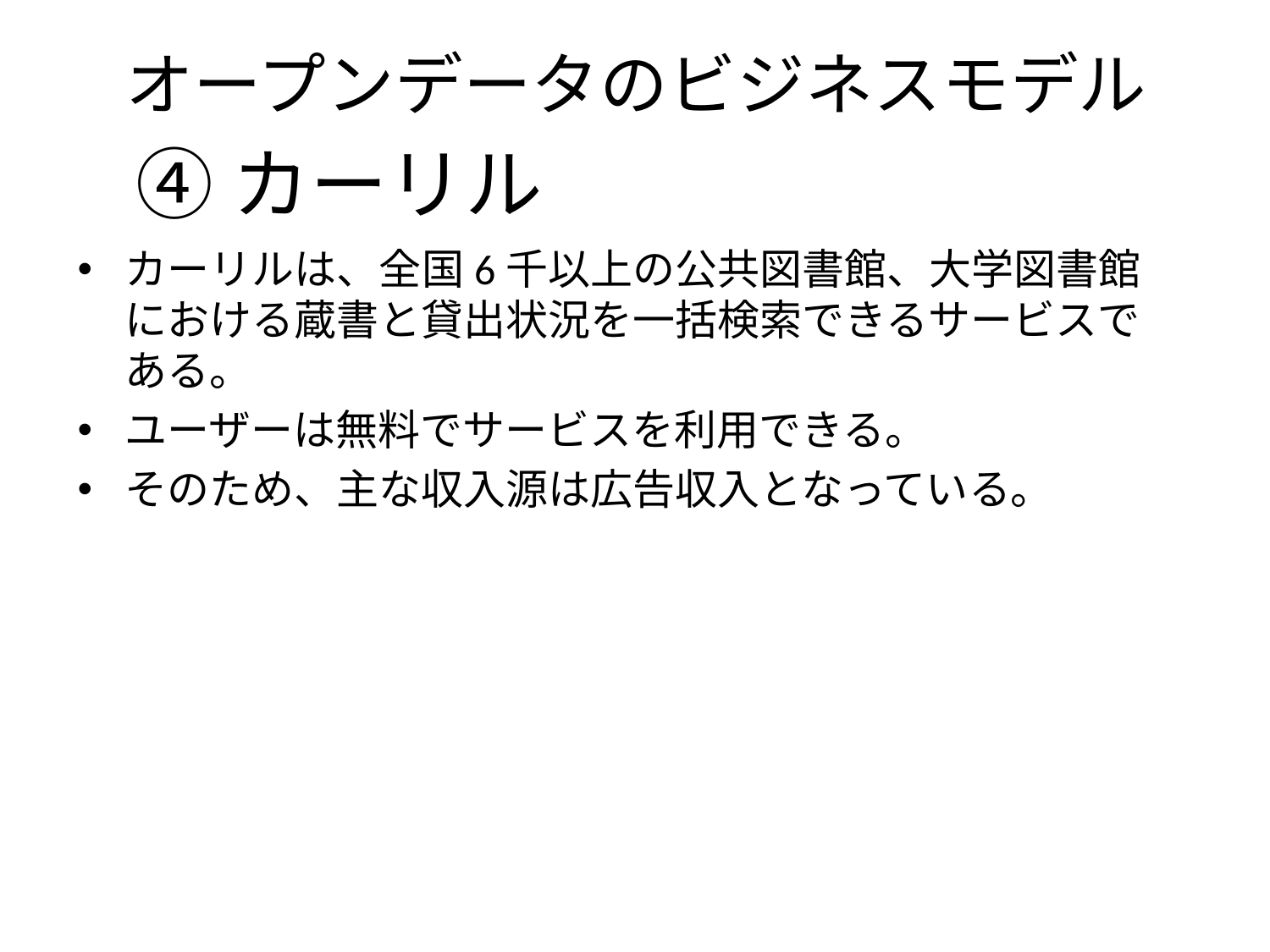

オープンデータのビジネスモデル
# ④カーリル
カーリルは、全国6千以上の公共図書館、大学図書館における蔵書と貸出状況を一括検索できるサービスである。
ユーザーは無料でサービスを利用できる。
そのため、主な収入源は広告収入となっている。